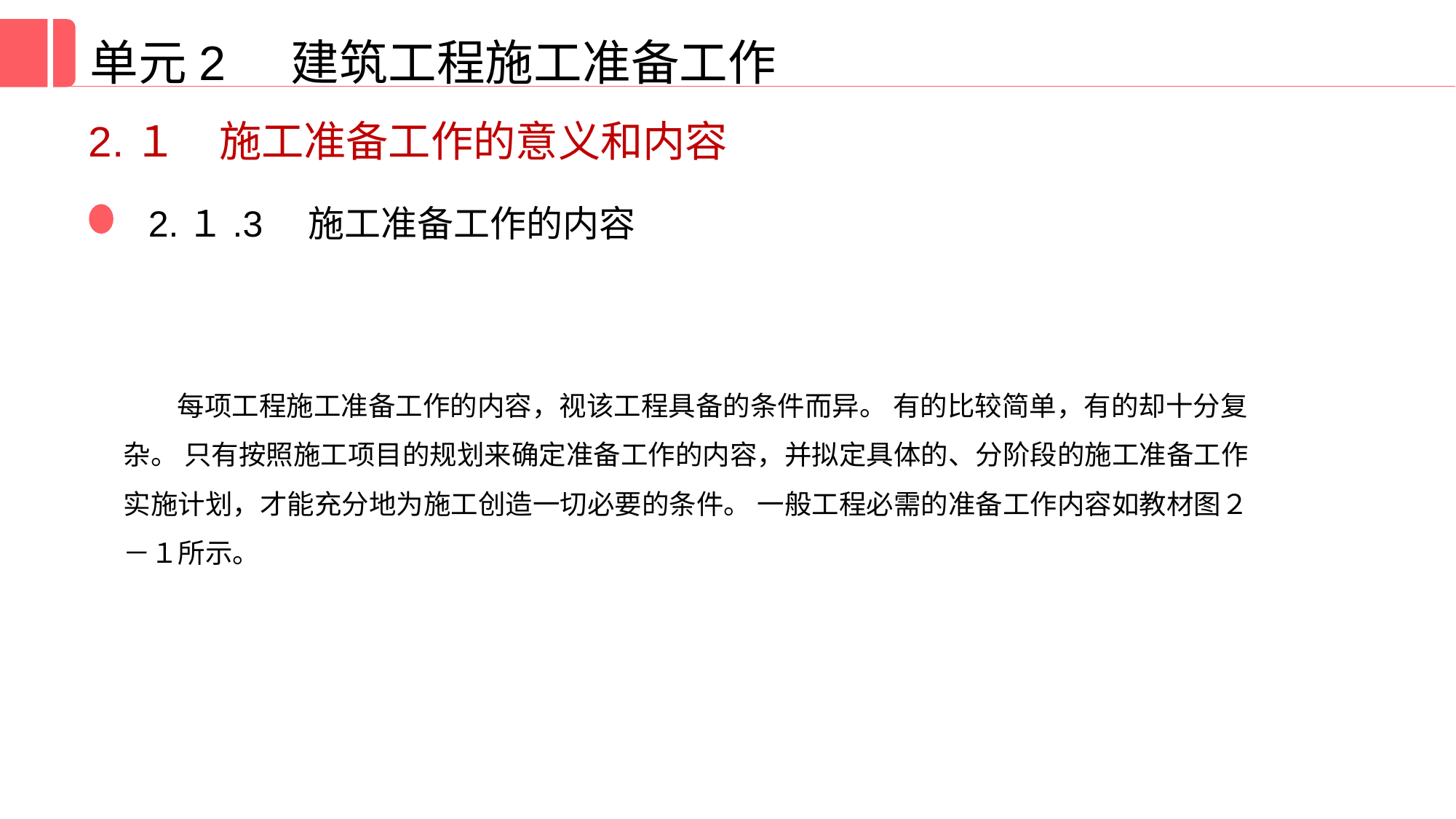

单元2    建筑工程施工准备工作
2.１　施工准备工作的意义和内容
2.１.3　施工准备工作的内容

每项工程施工准备工作的内容，视该工程具备的条件而异。 有的比较简单，有的却十分复杂。 只有按照施工项目的规划来确定准备工作的内容，并拟定具体的、分阶段的施工准备工作实施计划，才能充分地为施工创造一切必要的条件。 一般工程必需的准备工作内容如教材图２－１所示。